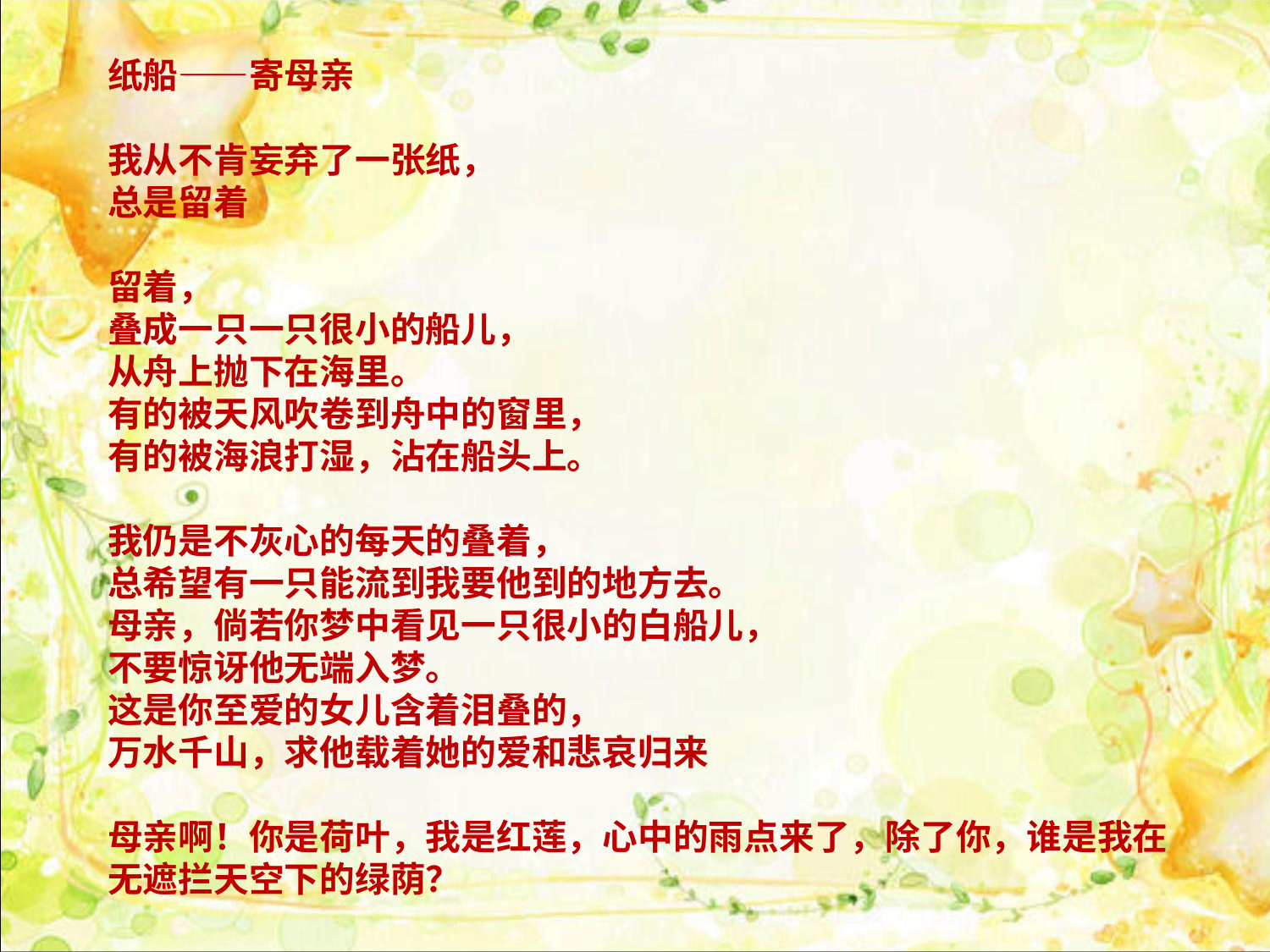

纸船——寄母亲 
我从不肯妄弃了一张纸， 
总是留着 
留着， 
叠成一只一只很小的船儿， 
从舟上抛下在海里。 
有的被天风吹卷到舟中的窗里， 
有的被海浪打湿，沾在船头上。 
我仍是不灰心的每天的叠着， 
总希望有一只能流到我要他到的地方去。 
母亲，倘若你梦中看见一只很小的白船儿， 
不要惊讶他无端入梦。 
这是你至爱的女儿含着泪叠的， 
万水千山，求他载着她的爱和悲哀归来 
母亲啊！你是荷叶，我是红莲，心中的雨点来了，除了你，谁是我在无遮拦天空下的绿荫？